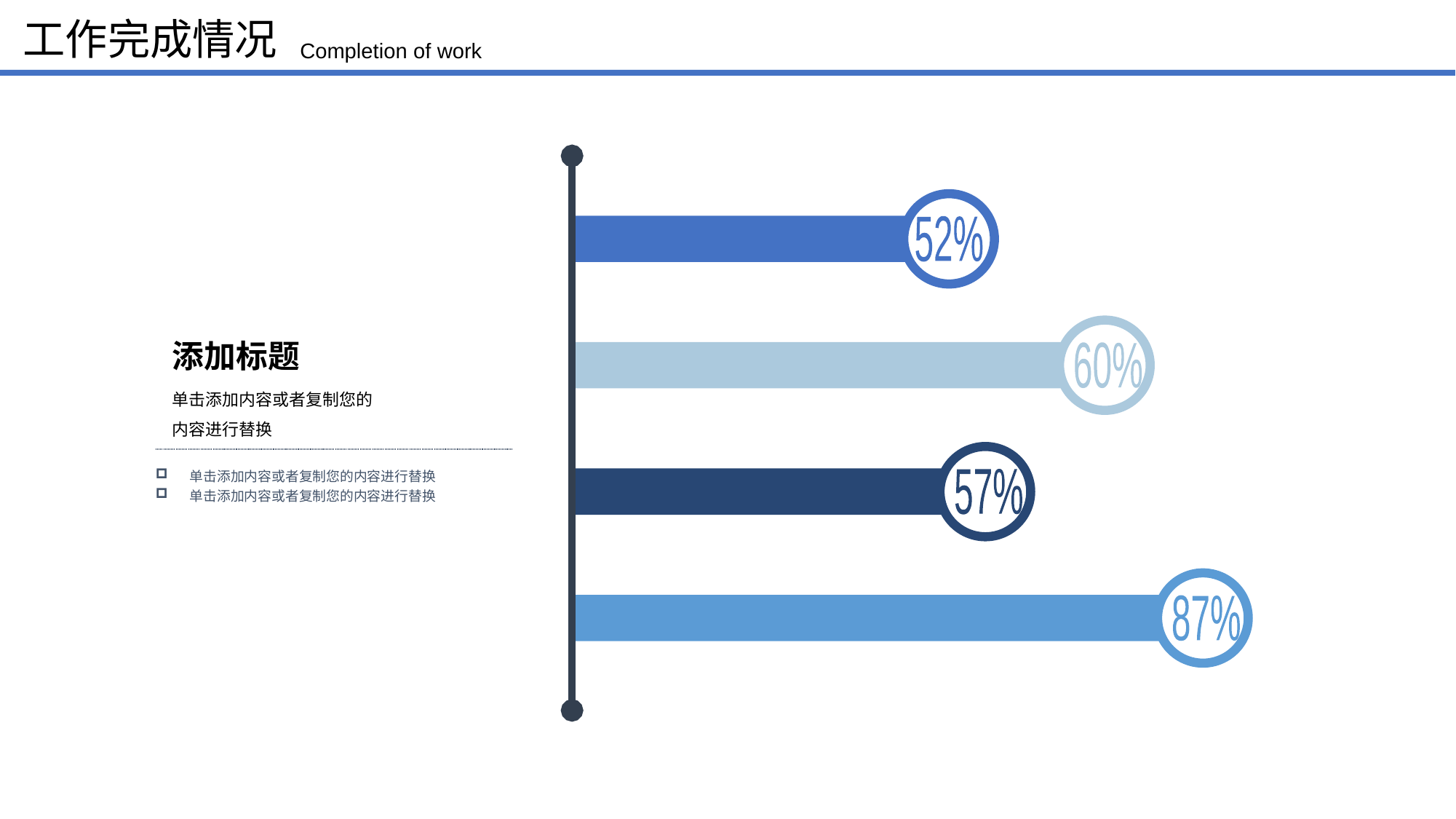

工作完成情况
Completion of work

52%

60%
添加标题
单击添加内容或者复制您的
内容进行替换

57%
单击添加内容或者复制您的内容进行替换
单击添加内容或者复制您的内容进行替换

87%